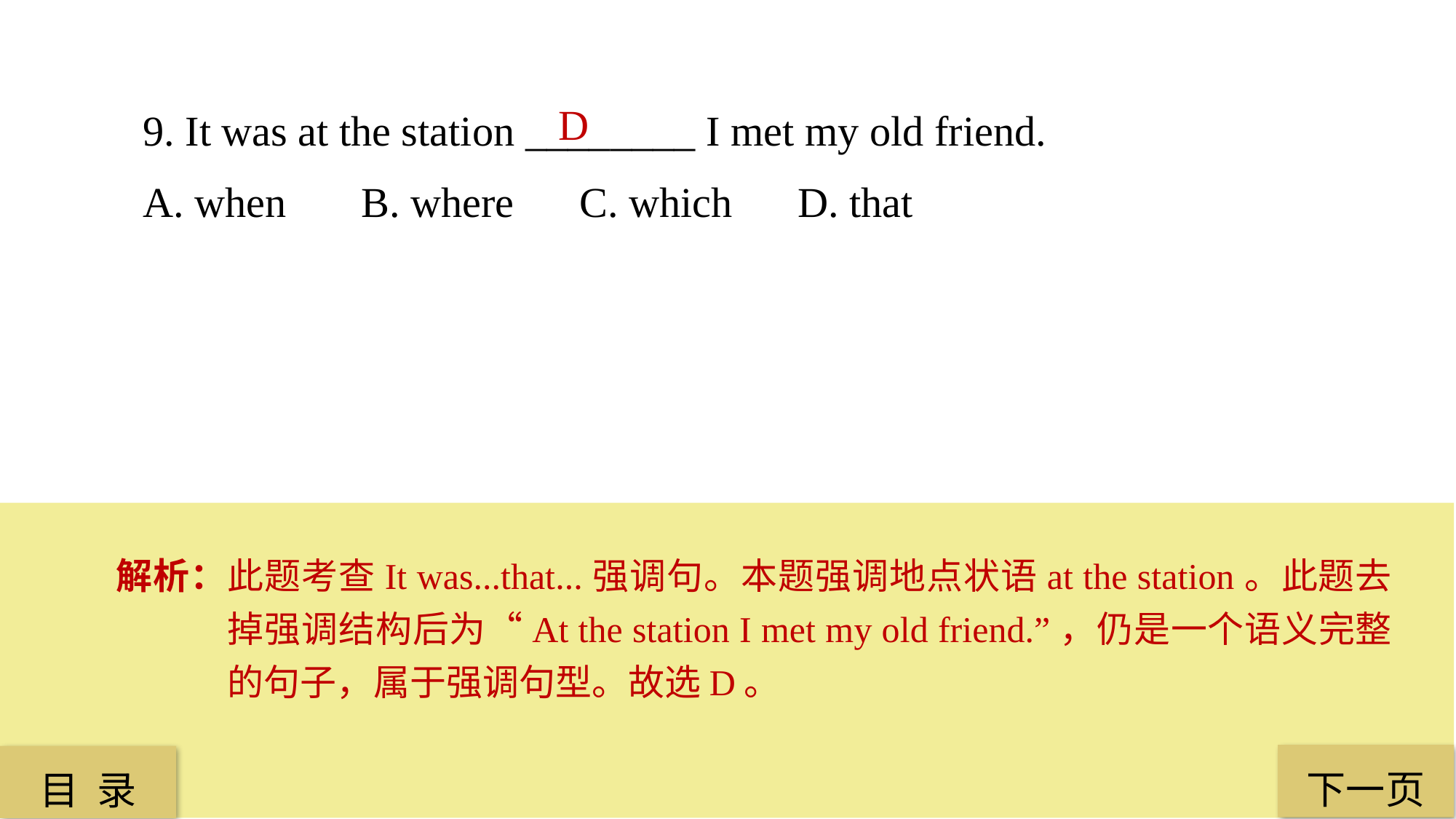

9. It was at the station ________ I met my old friend.
A. when 	B. where 	C. which 	D. that
D
解析：此题考查It was...that...强调句。本题强调地点状语at the station。此题去掉强调结构后为“At the station I met my old friend.”，仍是一个语义完整的句子，属于强调句型。故选D。